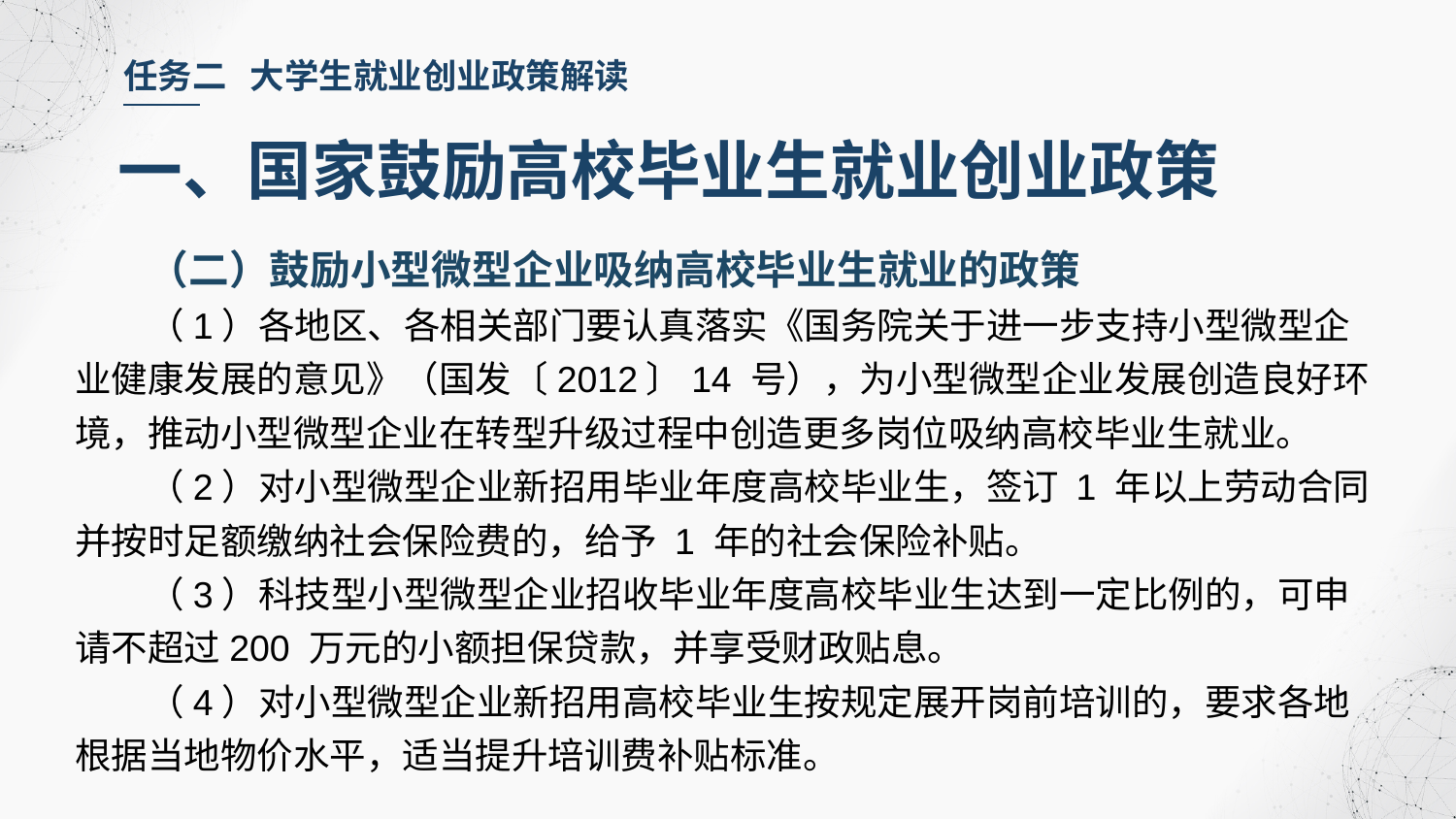

任务二   大学生就业创业政策解读
一、国家鼓励高校毕业生就业创业政策
（二）鼓励小型微型企业吸纳高校毕业生就业的政策
（1）各地区、各相关部门要认真落实《国务院关于进一步支持小型微型企业健康发展的意见》（国发〔2012〕14 号），为小型微型企业发展创造良好环境，推动小型微型企业在转型升级过程中创造更多岗位吸纳高校毕业生就业。
（2）对小型微型企业新招用毕业年度高校毕业生，签订 1 年以上劳动合同并按时足额缴纳社会保险费的，给予 1 年的社会保险补贴。
（3）科技型小型微型企业招收毕业年度高校毕业生达到一定比例的，可申请不超过200 万元的小额担保贷款，并享受财政贴息。
（4）对小型微型企业新招用高校毕业生按规定展开岗前培训的，要求各地根据当地物价水平，适当提升培训费补贴标准。